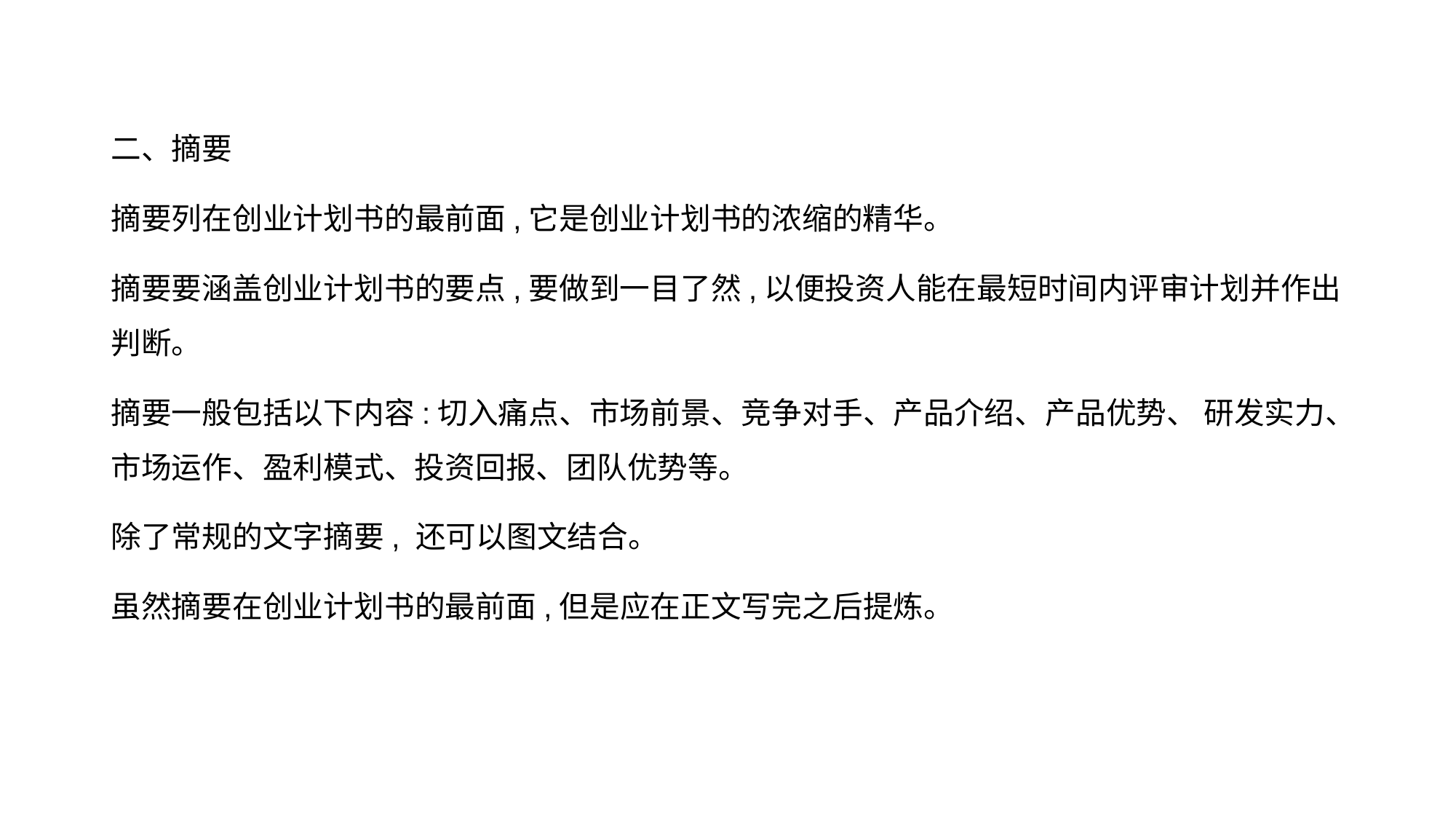

二、摘要
摘要列在创业计划书的最前面,它是创业计划书的浓缩的精华。
摘要要涵盖创业计划书的要点,要做到一目了然,以便投资人能在最短时间内评审计划并作出判断。
摘要一般包括以下内容:切入痛点、市场前景、竞争对手、产品介绍、产品优势、 研发实力、市场运作、盈利模式、投资回报、团队优势等。
除了常规的文字摘要, 还可以图文结合。
虽然摘要在创业计划书的最前面,但是应在正文写完之后提炼。